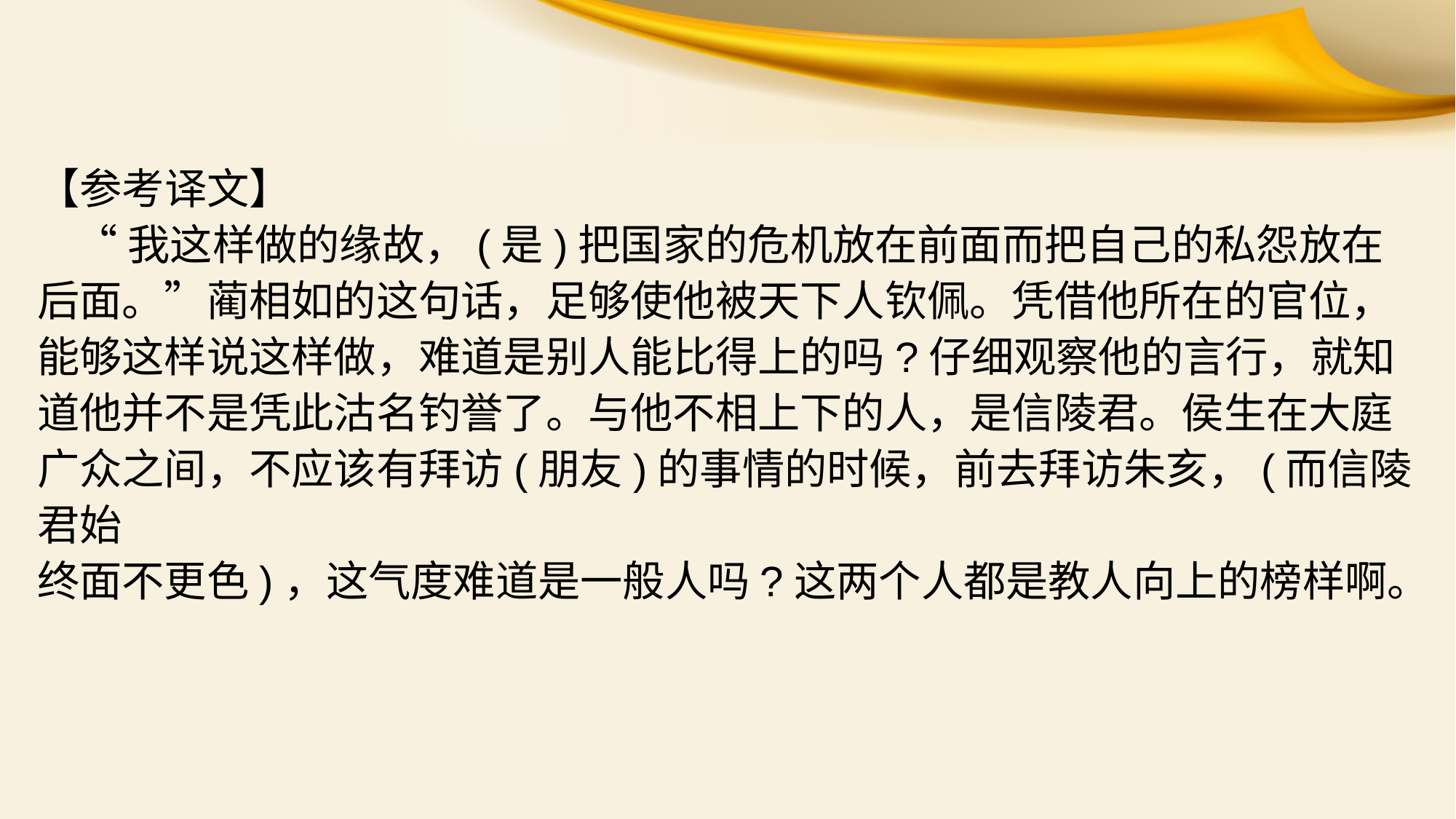

【参考译文】
    “我这样做的缘故，(是)把国家的危机放在前面而把自己的私怨放在后面。”蔺相如的这句话，足够使他被天下人钦佩。凭借他所在的官位，能够这样说这样做，难道是别人能比得上的吗?仔细观察他的言行，就知道他并不是凭此沽名钓誉了。与他不相上下的人，是信陵君。侯生在大庭广众之间，不应该有拜访(朋友)的事情的时候，前去拜访朱亥，(而信陵君始
终面不更色)，这气度难道是一般人吗?这两个人都是教人向上的榜样啊。